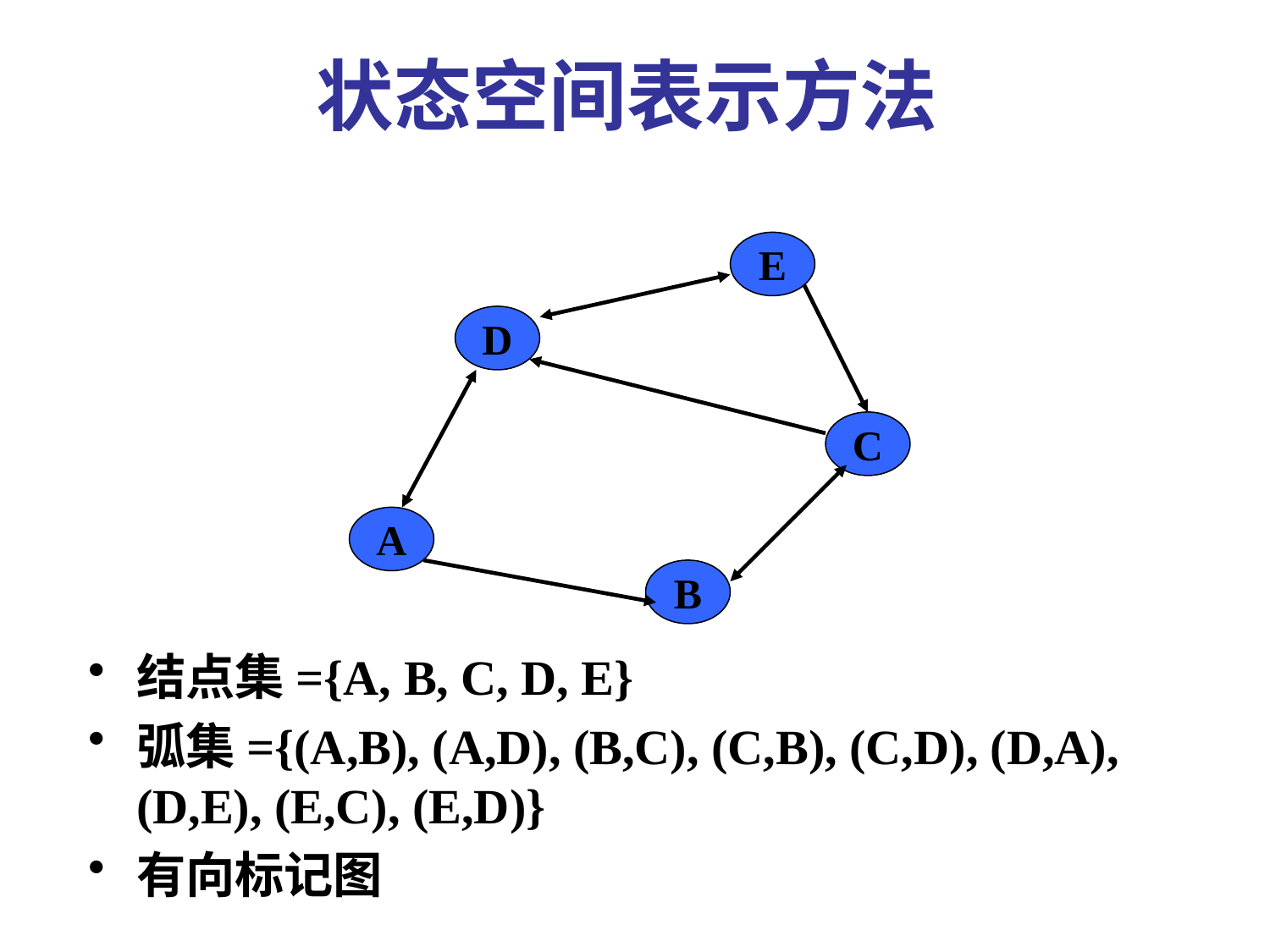

状态空间表示方法
E

D

C

A

B
结点集={A, B, C, D, E}
弧集={(A,B), (A,D), (B,C), (C,B), (C,D), (D,A),(D,E), (E,C), (E,D)}
有向标记图